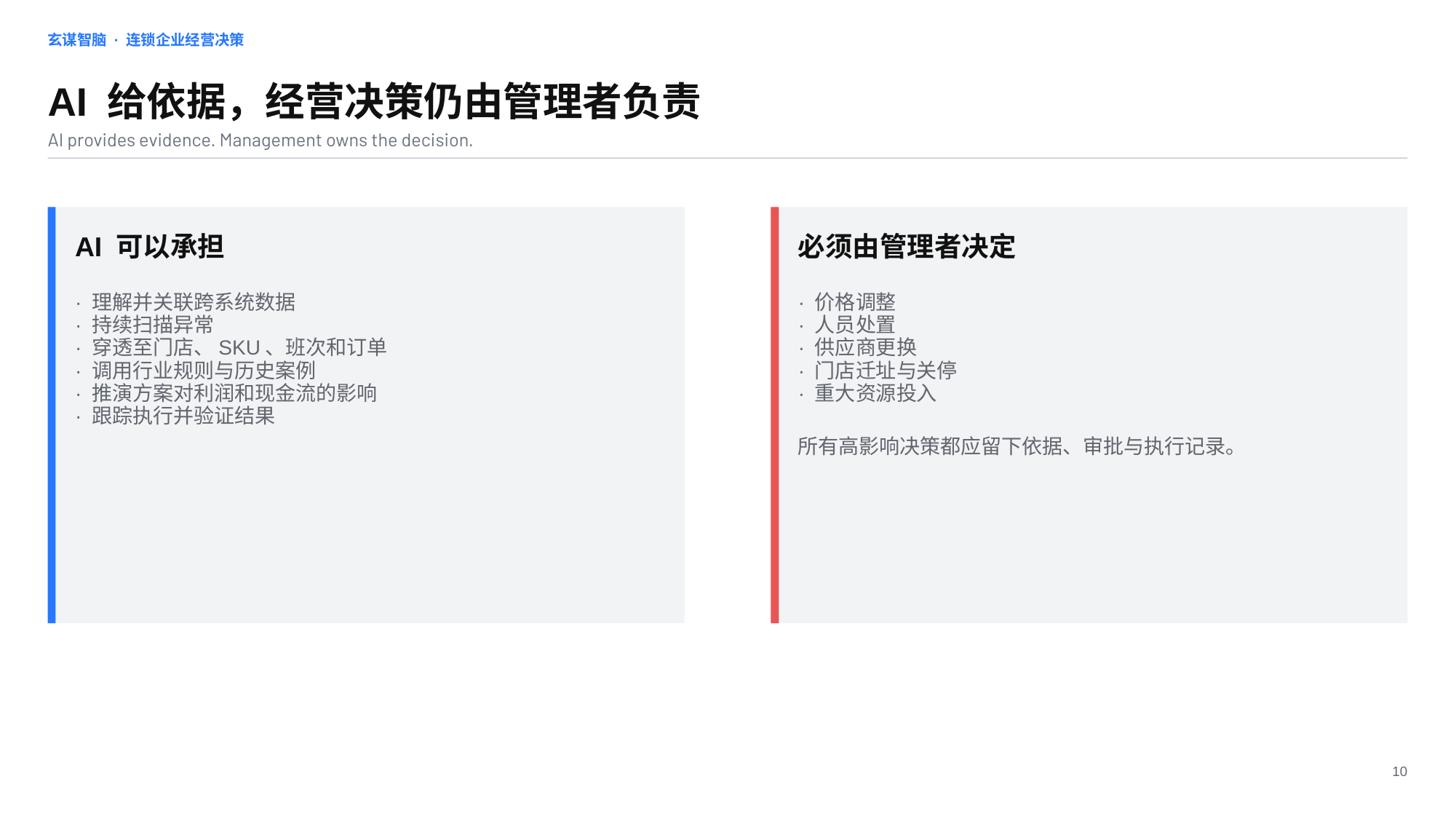

玄谋智脑 · 连锁企业经营决策
AI 给依据，经营决策仍由管理者负责
AI provides evidence. Management owns the decision.

AI 可以承担
必须由管理者决定
· 理解并关联跨系统数据
· 持续扫描异常
· 穿透至门店、SKU、班次和订单
· 调用行业规则与历史案例
· 推演方案对利润和现金流的影响
· 跟踪执行并验证结果
· 价格调整
· 人员处置
· 供应商更换
· 门店迁址与关停
· 重大资源投入

所有高影响决策都应留下依据、审批与执行记录。
10